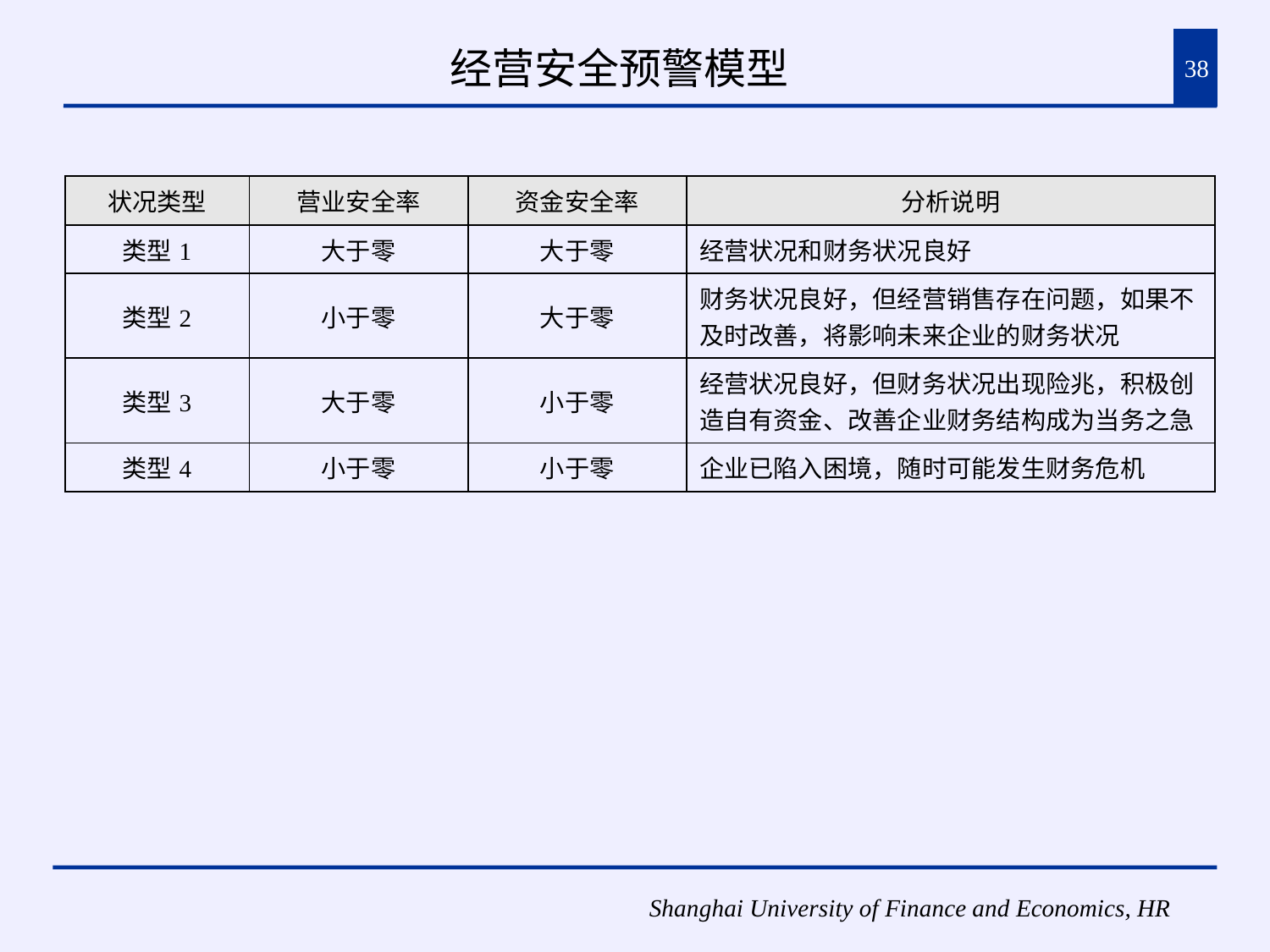

经营安全预警模型
38
| 状况类型 | 营业安全率 | 资金安全率 | 分析说明 |
| --- | --- | --- | --- |
| 类型1 | 大于零 | 大于零 | 经营状况和财务状况良好 |
| 类型2 | 小于零 | 大于零 | 财务状况良好，但经营销售存在问题，如果不及时改善，将影响未来企业的财务状况 |
| 类型3 | 大于零 | 小于零 | 经营状况良好，但财务状况出现险兆，积极创造自有资金、改善企业财务结构成为当务之急 |
| 类型4 | 小于零 | 小于零 | 企业已陷入困境，随时可能发生财务危机 |